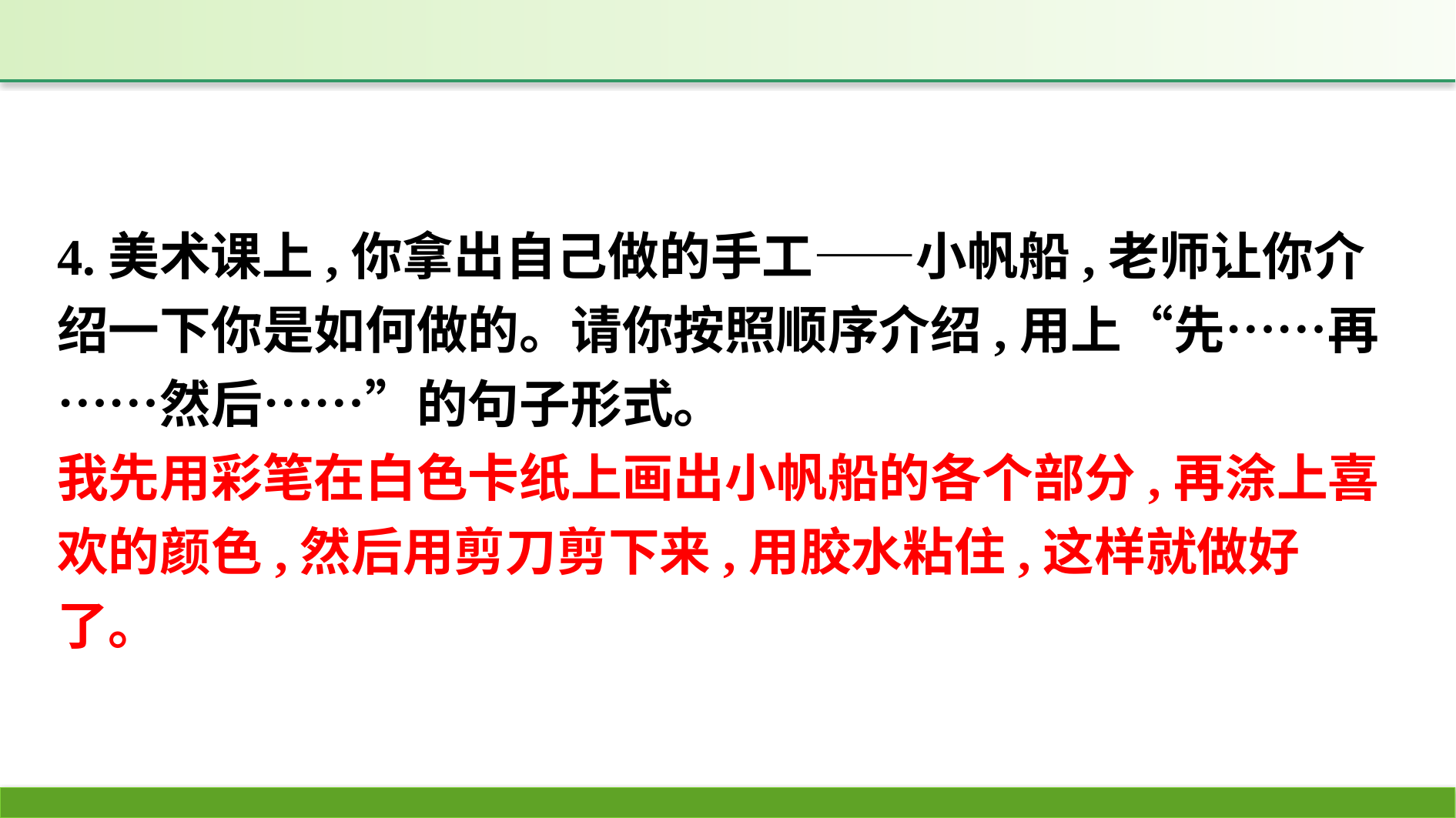

4.美术课上,你拿出自己做的手工——小帆船,老师让你介绍一下你是如何做的。请你按照顺序介绍,用上“先……再……然后……”的句子形式。
我先用彩笔在白色卡纸上画出小帆船的各个部分,再涂上喜欢的颜色,然后用剪刀剪下来,用胶水粘住,这样就做好了。